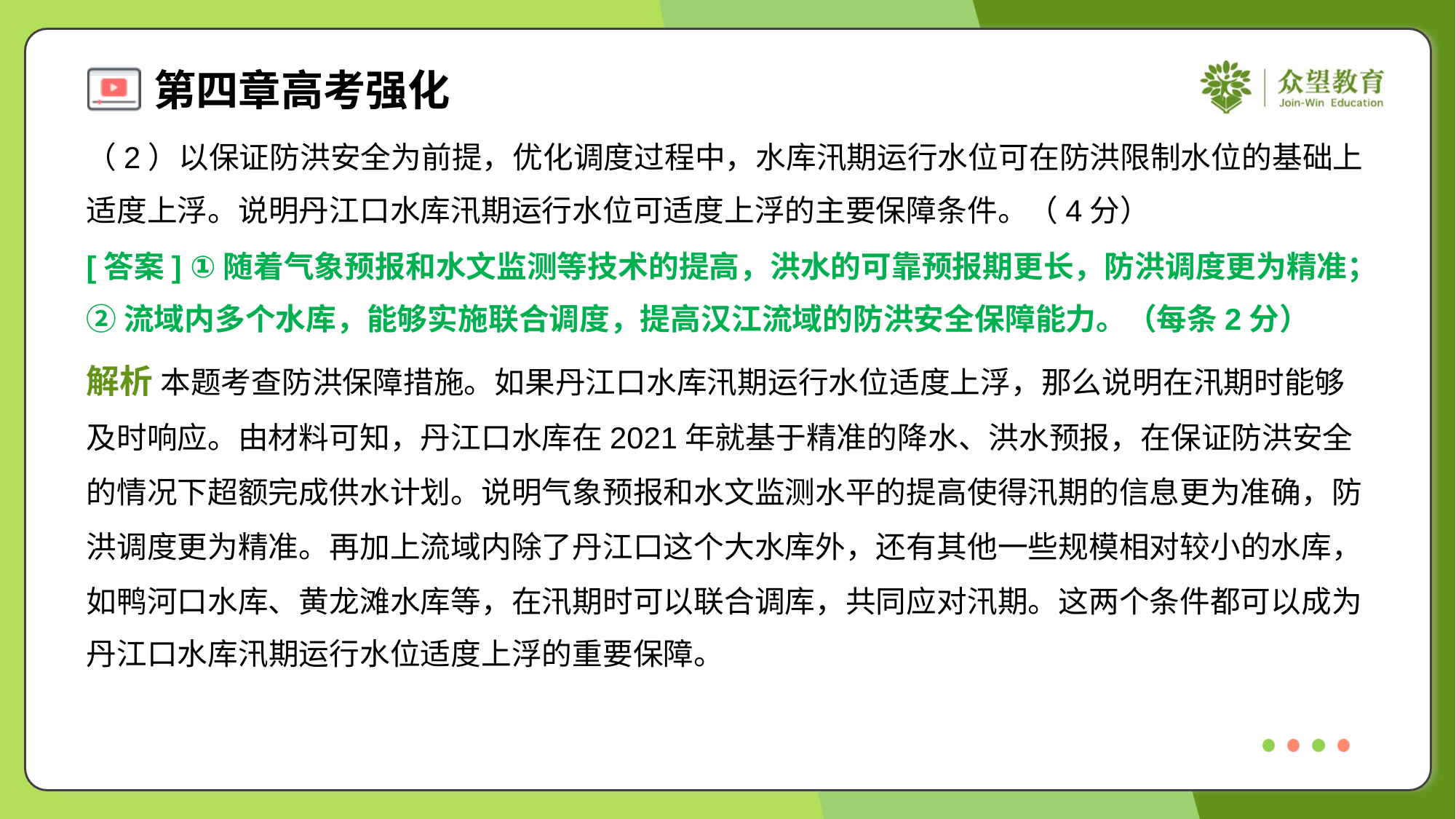

（2）以保证防洪安全为前提，优化调度过程中，水库汛期运行水位可在防洪限制水位的基础上
适度上浮。说明丹江口水库汛期运行水位可适度上浮的主要保障条件。（4分）
[答案] ①随着气象预报和水文监测等技术的提高，洪水的可靠预报期更长，防洪调度更为精准；
②流域内多个水库，能够实施联合调度，提高汉江流域的防洪安全保障能力。（每条2分）
解析 本题考查防洪保障措施。如果丹江口水库汛期运行水位适度上浮，那么说明在汛期时能够
及时响应。由材料可知，丹江口水库在2021年就基于精准的降水、洪水预报，在保证防洪安全
的情况下超额完成供水计划。说明气象预报和水文监测水平的提高使得汛期的信息更为准确，防
洪调度更为精准。再加上流域内除了丹江口这个大水库外，还有其他一些规模相对较小的水库，
如鸭河口水库、黄龙滩水库等，在汛期时可以联合调库，共同应对汛期。这两个条件都可以成为
丹江口水库汛期运行水位适度上浮的重要保障。